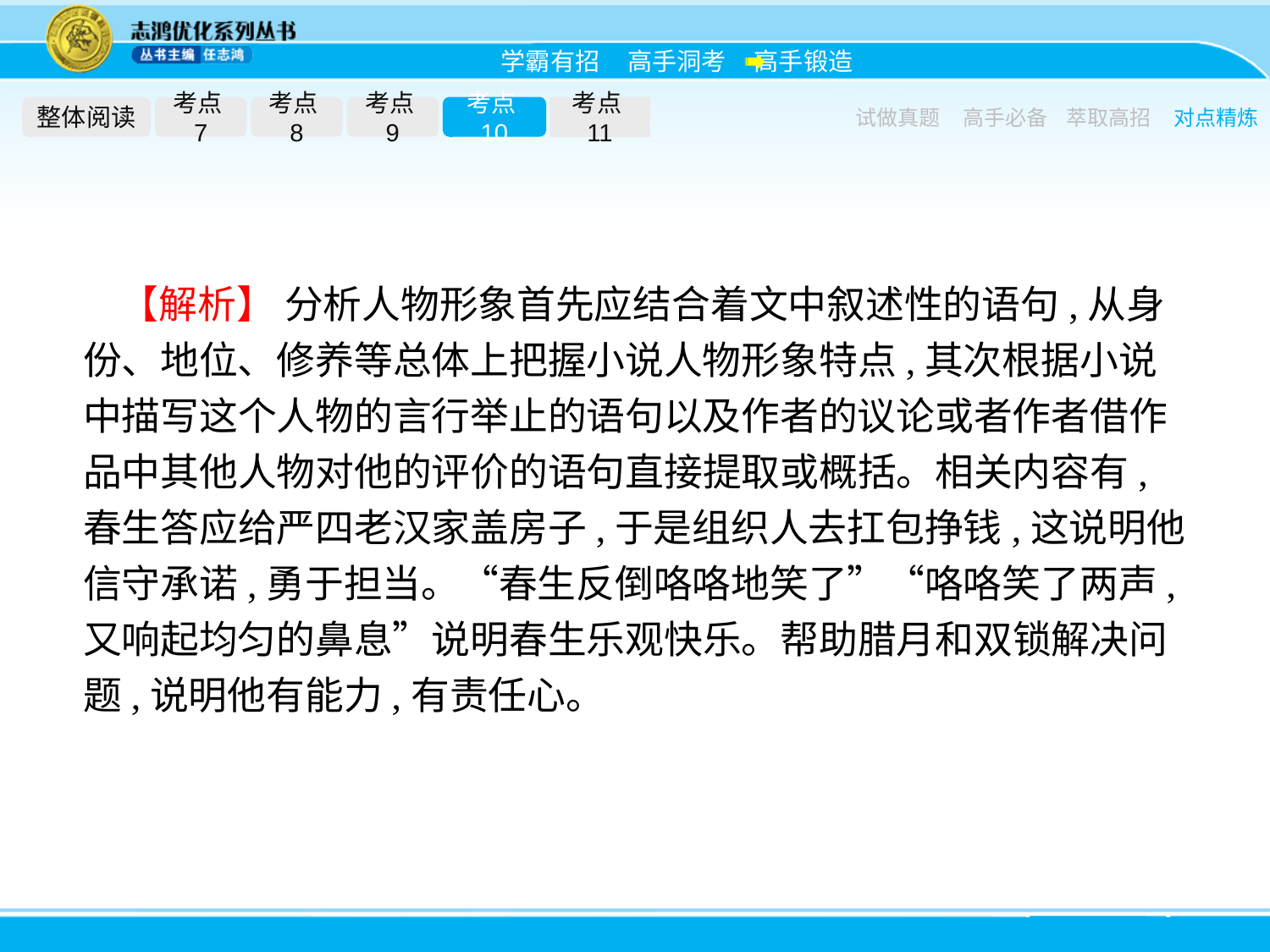

整体阅读
考点7
考点8
考点9
考点10
考点11
试做真题
高手必备
萃取高招
对点精炼
【解析】 分析人物形象首先应结合着文中叙述性的语句,从身份、地位、修养等总体上把握小说人物形象特点,其次根据小说中描写这个人物的言行举止的语句以及作者的议论或者作者借作品中其他人物对他的评价的语句直接提取或概括。相关内容有,春生答应给严四老汉家盖房子,于是组织人去扛包挣钱,这说明他信守承诺,勇于担当。“春生反倒咯咯地笑了”“咯咯笑了两声,又响起均匀的鼻息”说明春生乐观快乐。帮助腊月和双锁解决问题,说明他有能力,有责任心。